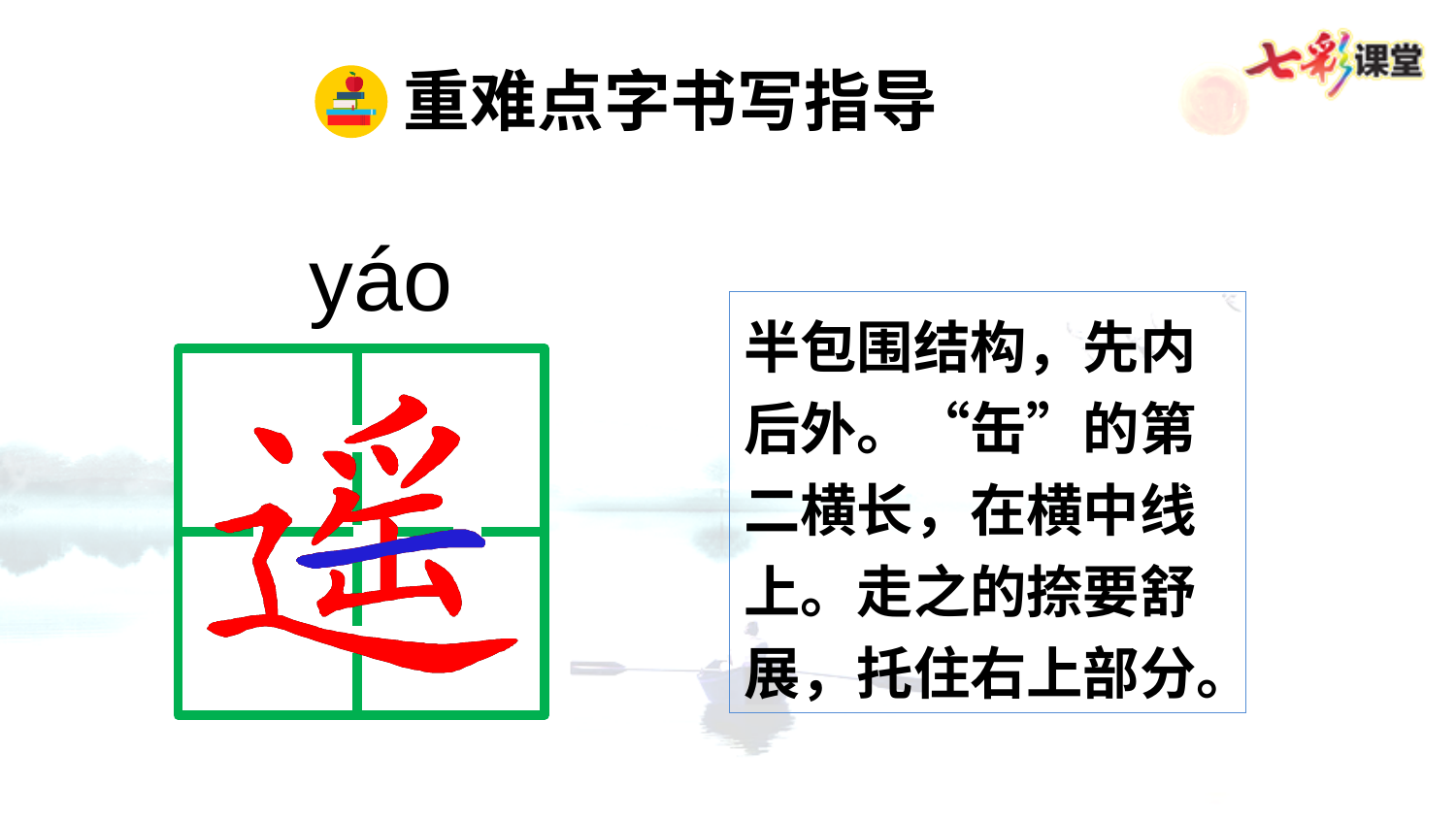

重难点字书写指导

yáo
半包围结构，先内后外。“缶”的第二横长，在横中线上。走之的捺要舒展，托住右上部分。